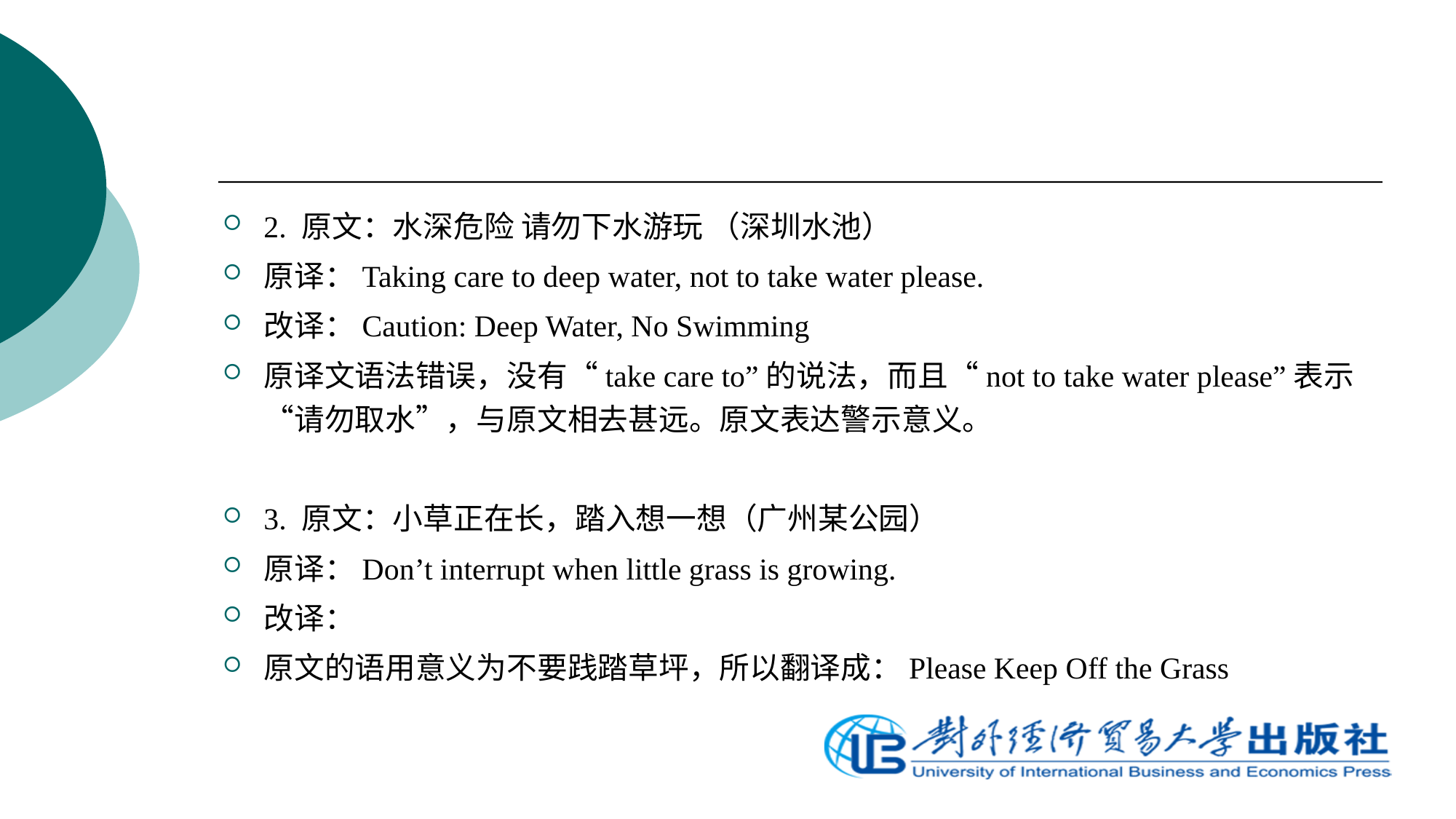

2. 原文：水深危险 请勿下水游玩 （深圳水池）
原译：Taking care to deep water, not to take water please.
改译：Caution: Deep Water, No Swimming
原译文语法错误，没有“take care to”的说法，而且“not to take water please”表示“请勿取水”，与原文相去甚远。原文表达警示意义。

3. 原文：小草正在长，踏入想一想（广州某公园）
原译：Don’t interrupt when little grass is growing.
改译：
原文的语用意义为不要践踏草坪，所以翻译成：Please Keep Off the Grass